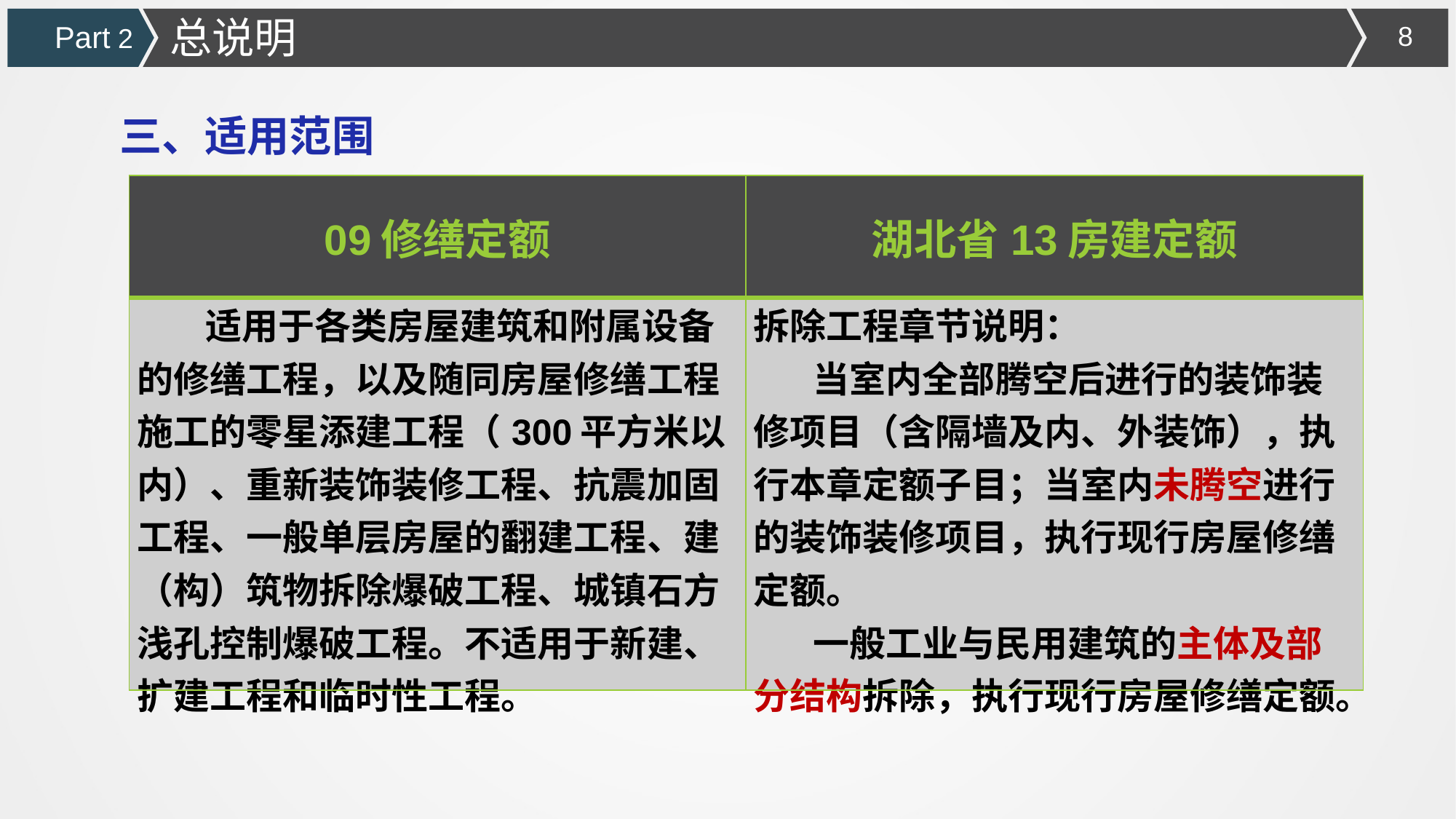

总说明
Part 2
三、适用范围
| 09修缮定额 | 湖北省13房建定额 |
| --- | --- |
| 适用于各类房屋建筑和附属设备的修缮工程，以及随同房屋修缮工程施工的零星添建工程（300平方米以内）、重新装饰装修工程、抗震加固工程、一般单层房屋的翻建工程、建（构）筑物拆除爆破工程、城镇石方浅孔控制爆破工程。不适用于新建、扩建工程和临时性工程。 | 拆除工程章节说明： 当室内全部腾空后进行的装饰装修项目（含隔墙及内、外装饰），执行本章定额子目；当室内未腾空进行的装饰装修项目，执行现行房屋修缮定额。 一般工业与民用建筑的主体及部分结构拆除，执行现行房屋修缮定额。 |